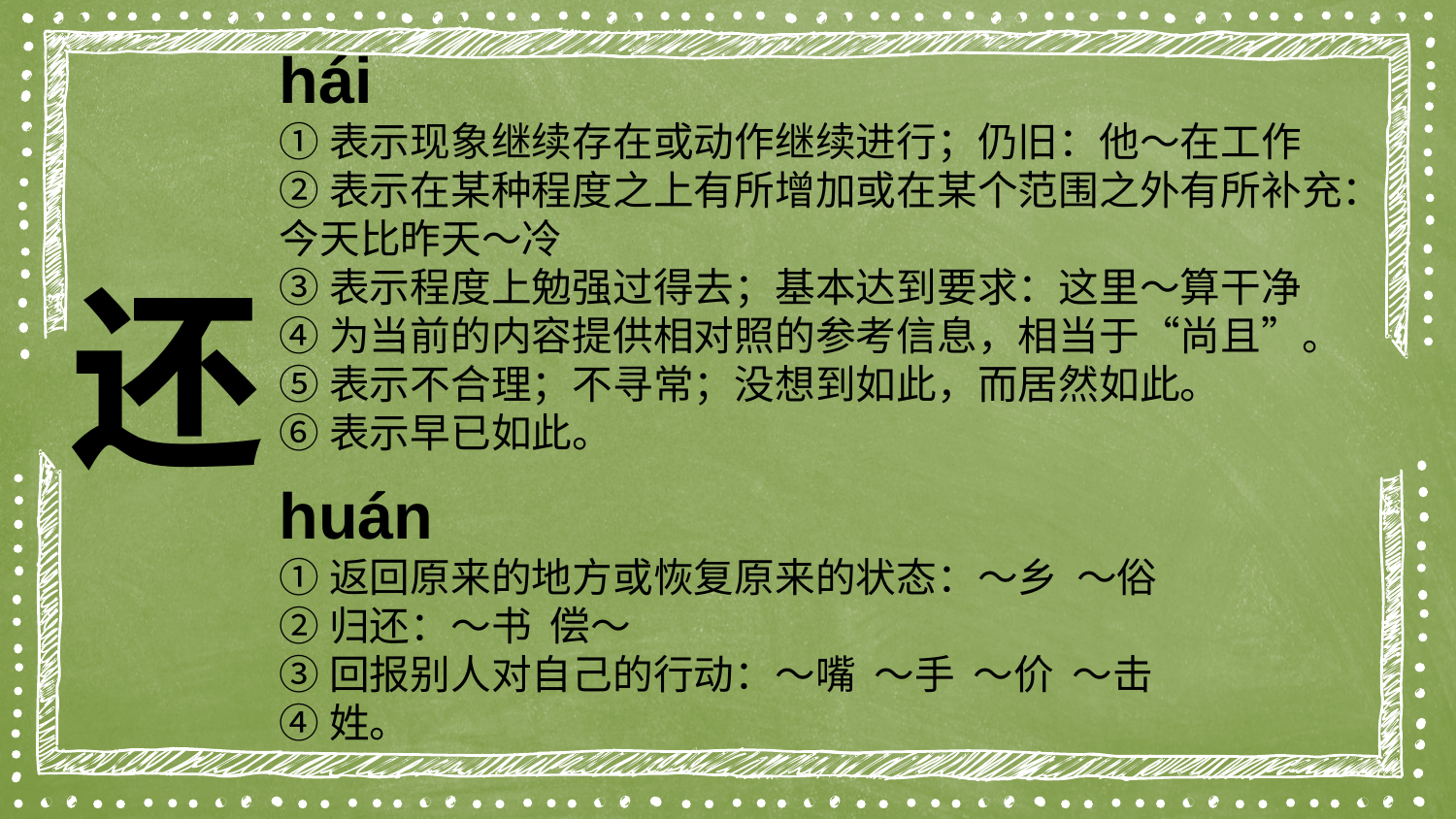

hái
①表示现象继续存在或动作继续进行；仍旧：他～在工作
②表示在某种程度之上有所增加或在某个范围之外有所补充：今天比昨天～冷
③表示程度上勉强过得去；基本达到要求：这里～算干净
④为当前的内容提供相对照的参考信息，相当于“尚且”。
⑤表示不合理；不寻常；没想到如此，而居然如此。
⑥表示早已如此。
还
huán
①返回原来的地方或恢复原来的状态：～乡  ～俗
②归还：～书  偿～
③回报别人对自己的行动：～嘴  ～手  ～价  ～击
④姓。